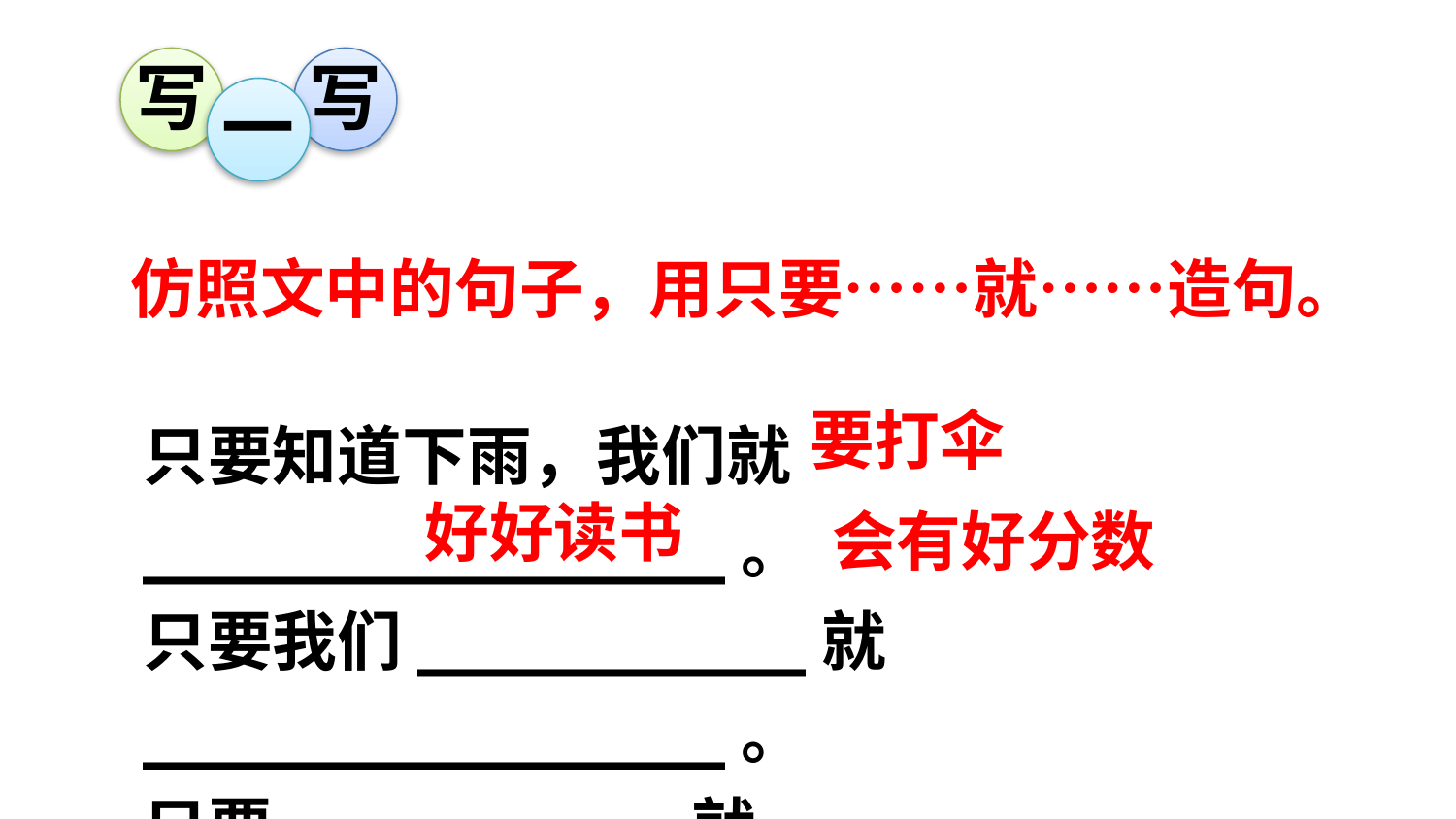

写
写

一

仿照文中的句子，用只要……就……造句。
绿色圃中小学教育http://www.LSPJY.com
绿色圃中小学教育http://www.LSPJY.com
要打伞
只要知道下雨，我们就_______________。
只要我们__________就_______________。
只要__________就___________________。
好好读书
会有好分数